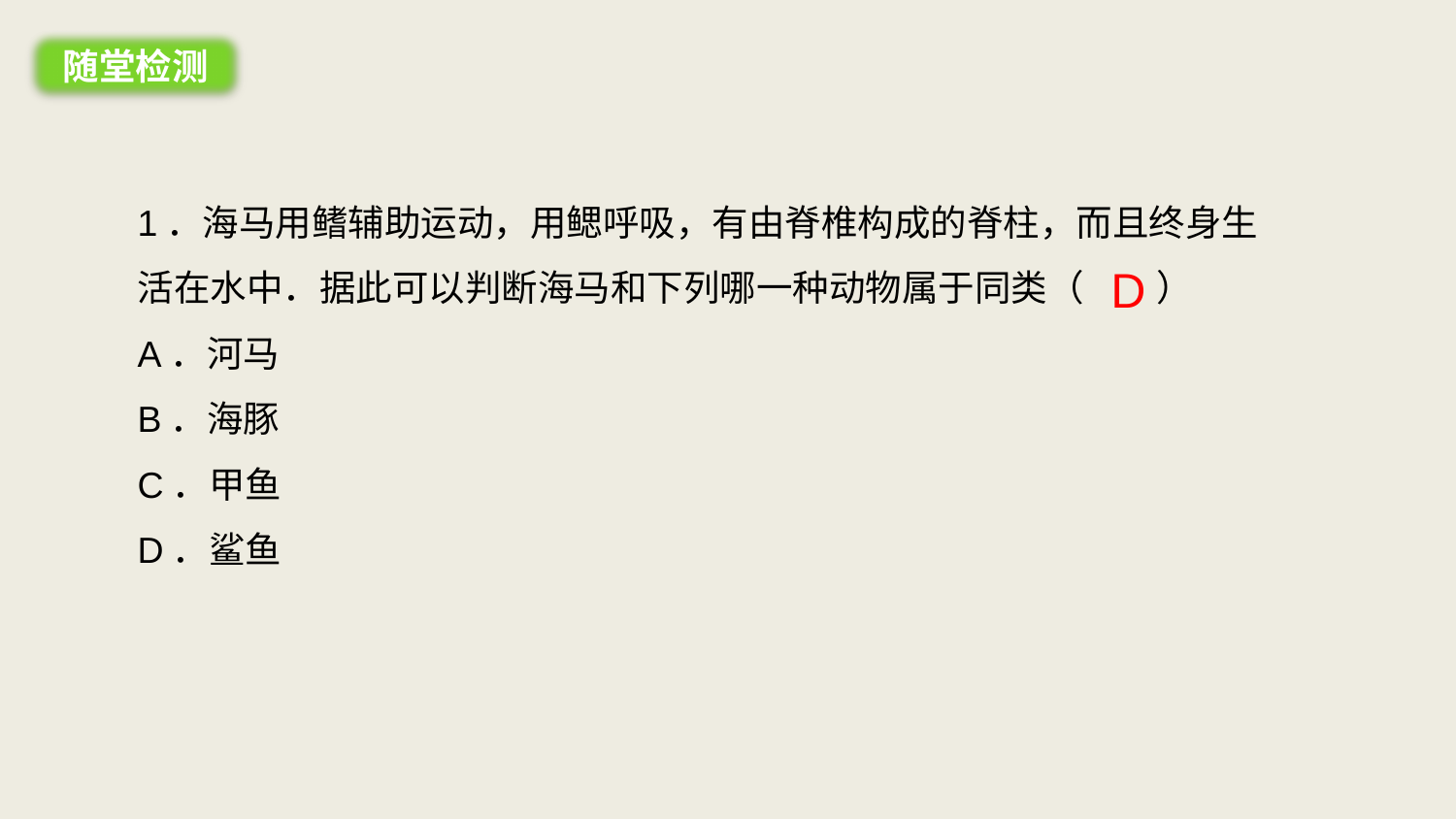

随堂检测
1．海马用鳍辅助运动，用鳃呼吸，有由脊椎构成的脊柱，而且终身生活在水中．据此可以判断海马和下列哪一种动物属于同类（　　）
A．河马
B．海豚
C．甲鱼
D．鲨鱼
D